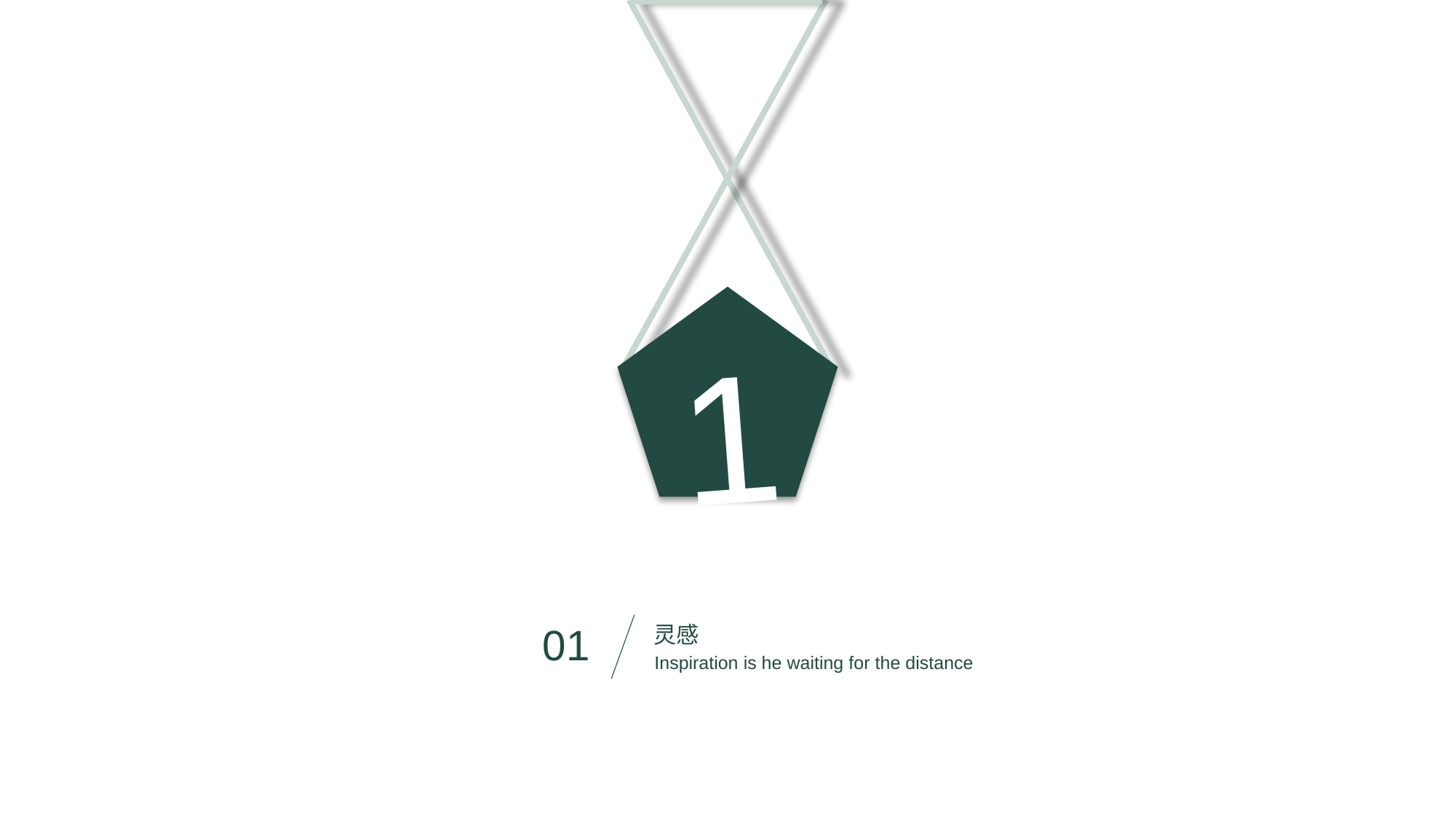

1
PART ONE
01
灵感
Inspiration is he waiting for the distance